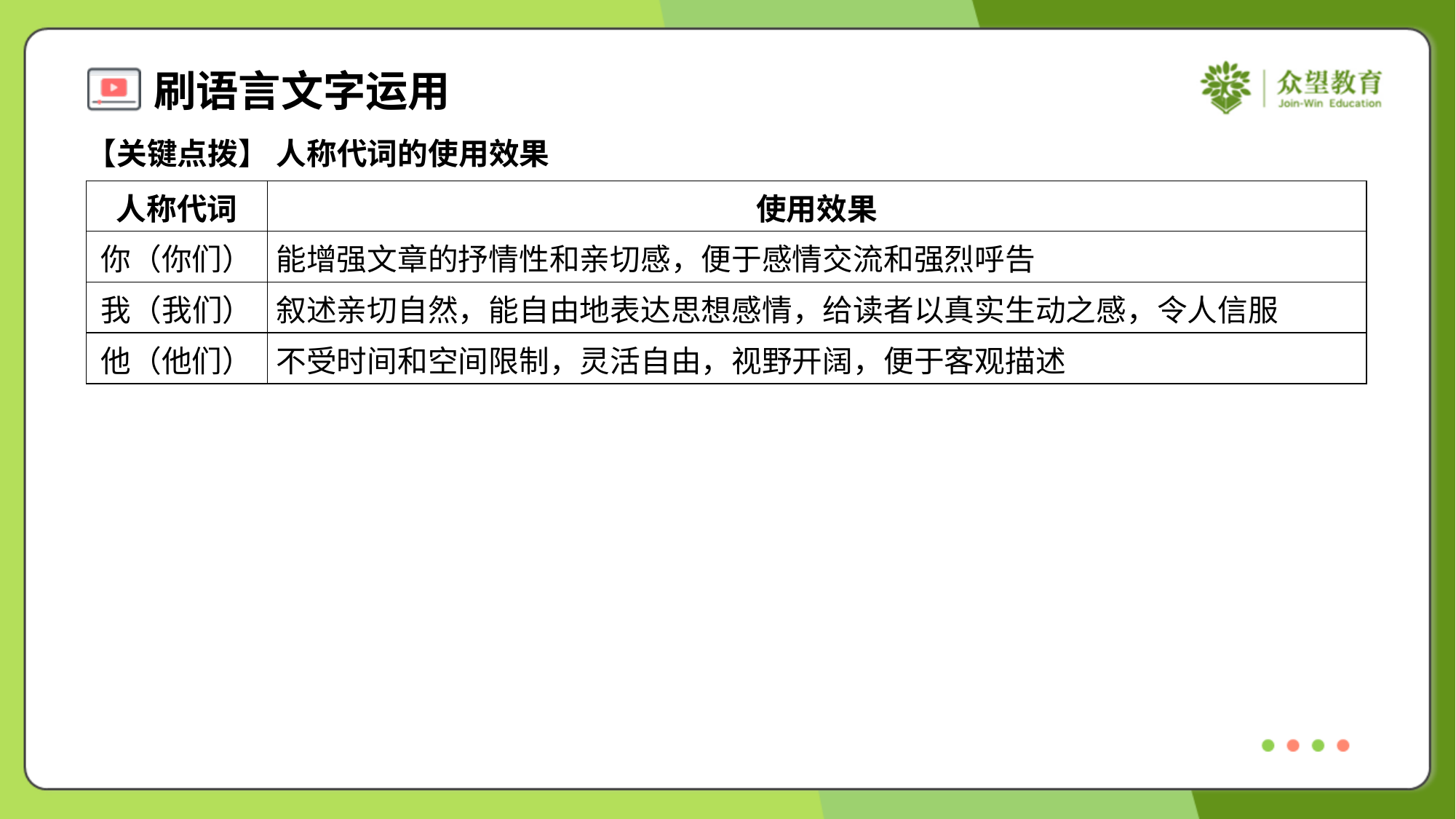

【关键点拨】 人称代词的使用效果
| 人称代词 | 使用效果 |
| --- | --- |
| 你（你们） | 能增强文章的抒情性和亲切感，便于感情交流和强烈呼告 |
| 我（我们） | 叙述亲切自然，能自由地表达思想感情，给读者以真实生动之感，令人信服 |
| 他（他们） | 不受时间和空间限制，灵活自由，视野开阔，便于客观描述 |